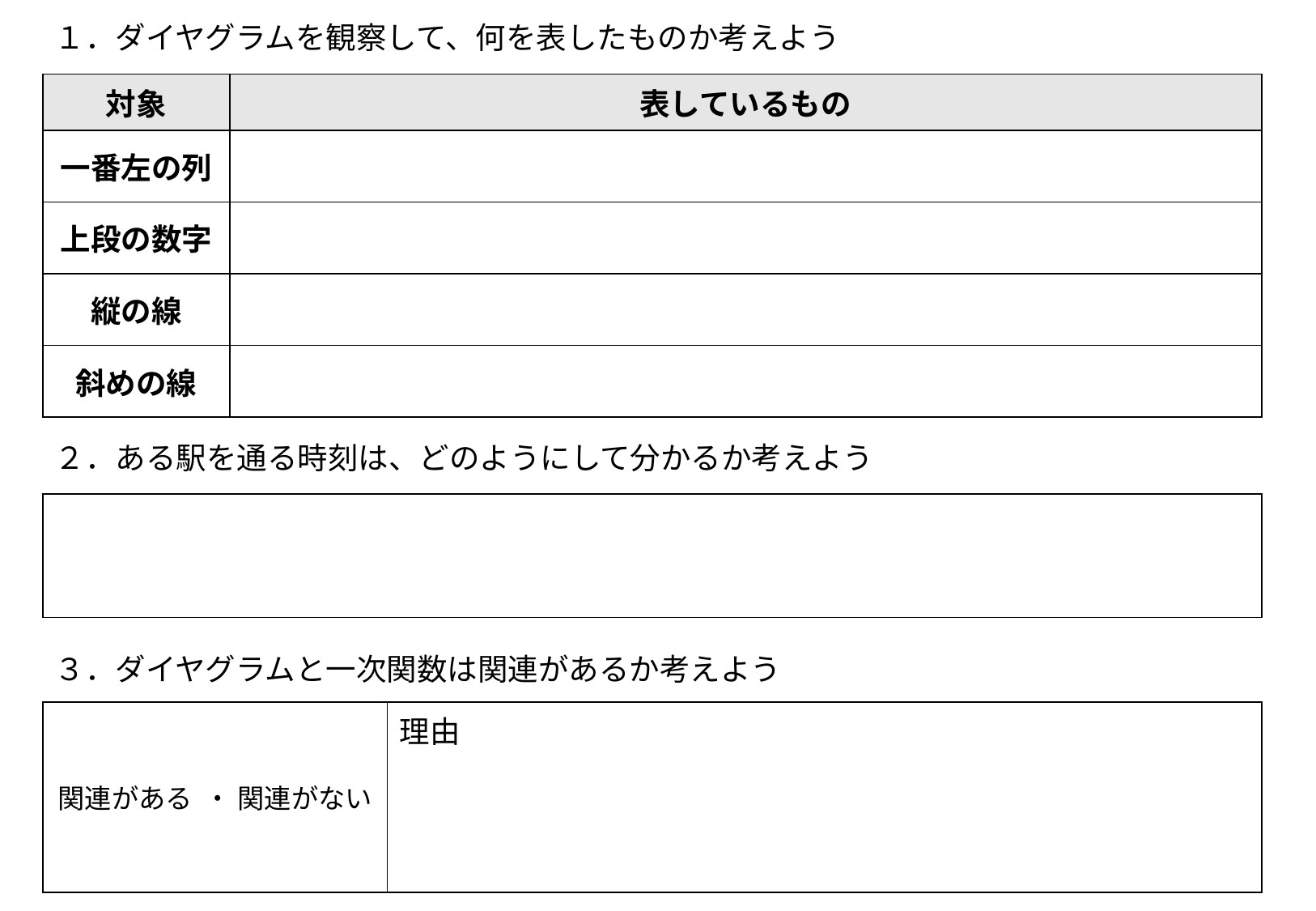

１．ダイヤグラムを観察して、何を表したものか考えよう
| 対象 | 表しているもの |
| --- | --- |
| 一番左の列 |  |
| 上段の数字 |  |
| 縦の線 |  |
| 斜めの線 |  |
２．ある駅を通る時刻は、どのようにして分かるか考えよう
|  |
| --- |
３．ダイヤグラムと一次関数は関連があるか考えよう
| 関連がある  ・ 関連がない | 理由 |
| --- | --- |